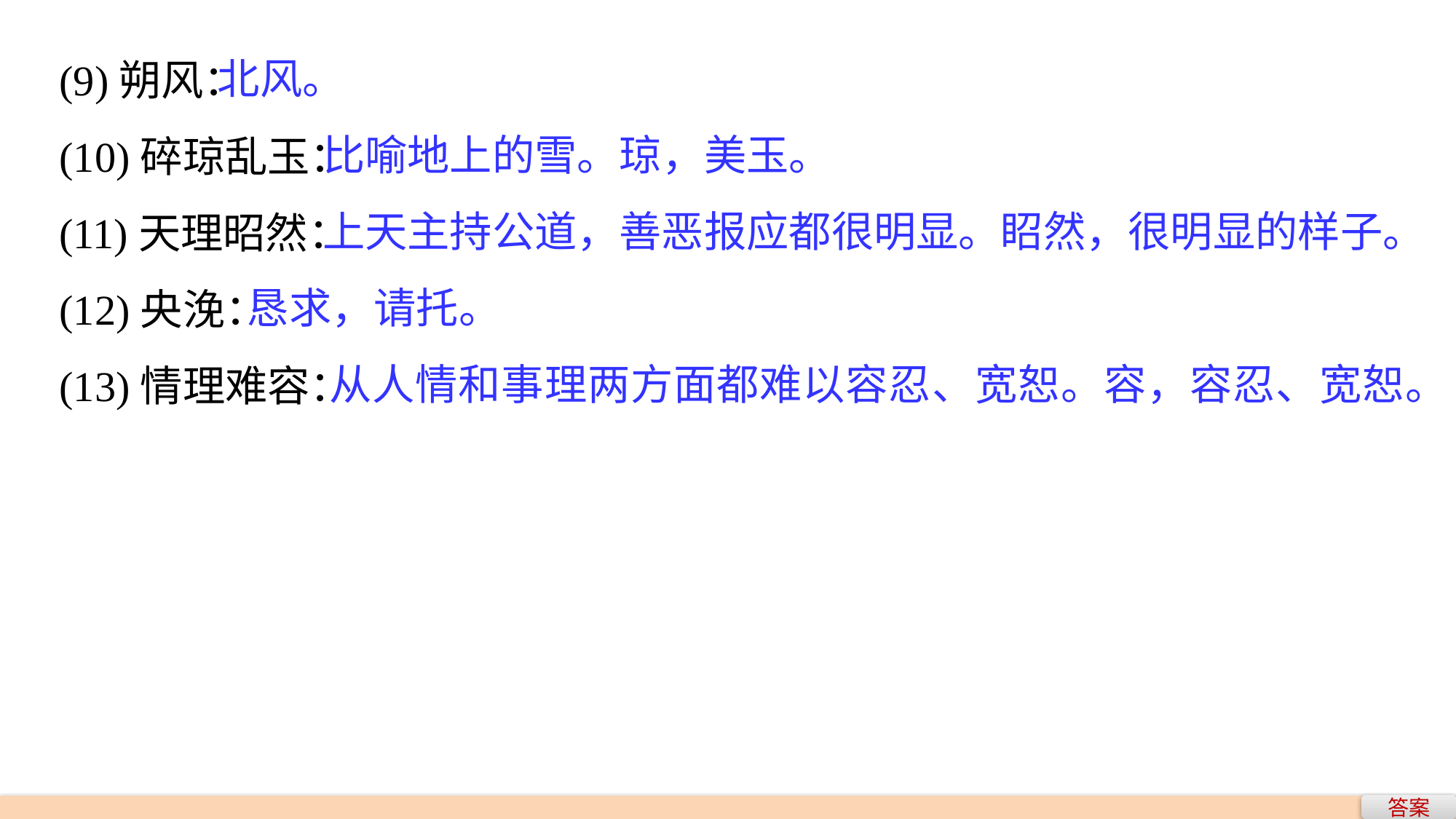

北风。
          比喻地上的雪。琼，美玉。
          上天主持公道，善恶报应都很明显。眧然，很明显的样子。
  恳求，请托。
          从人情和事理两方面都难以容忍、宽恕。容，容忍、宽恕。
(9)朔风：
(10)碎琼乱玉：
(11)天理昭然：
(12)央浼：
(13)情理难容：
答案